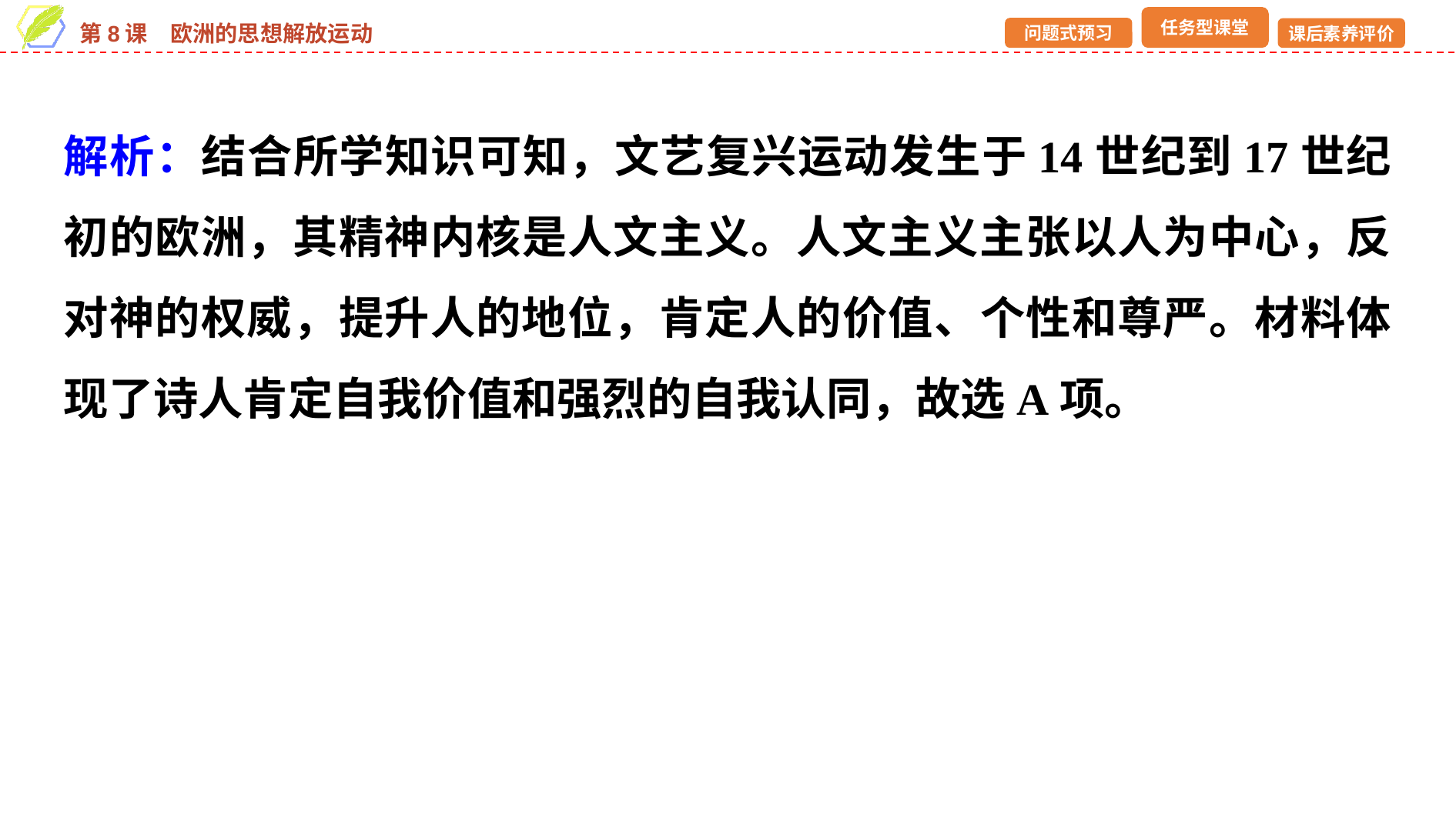

解析：结合所学知识可知，文艺复兴运动发生于14世纪到17世纪初的欧洲，其精神内核是人文主义。人文主义主张以人为中心，反对神的权威，提升人的地位，肯定人的价值、个性和尊严。材料体现了诗人肯定自我价值和强烈的自我认同，故选A项。